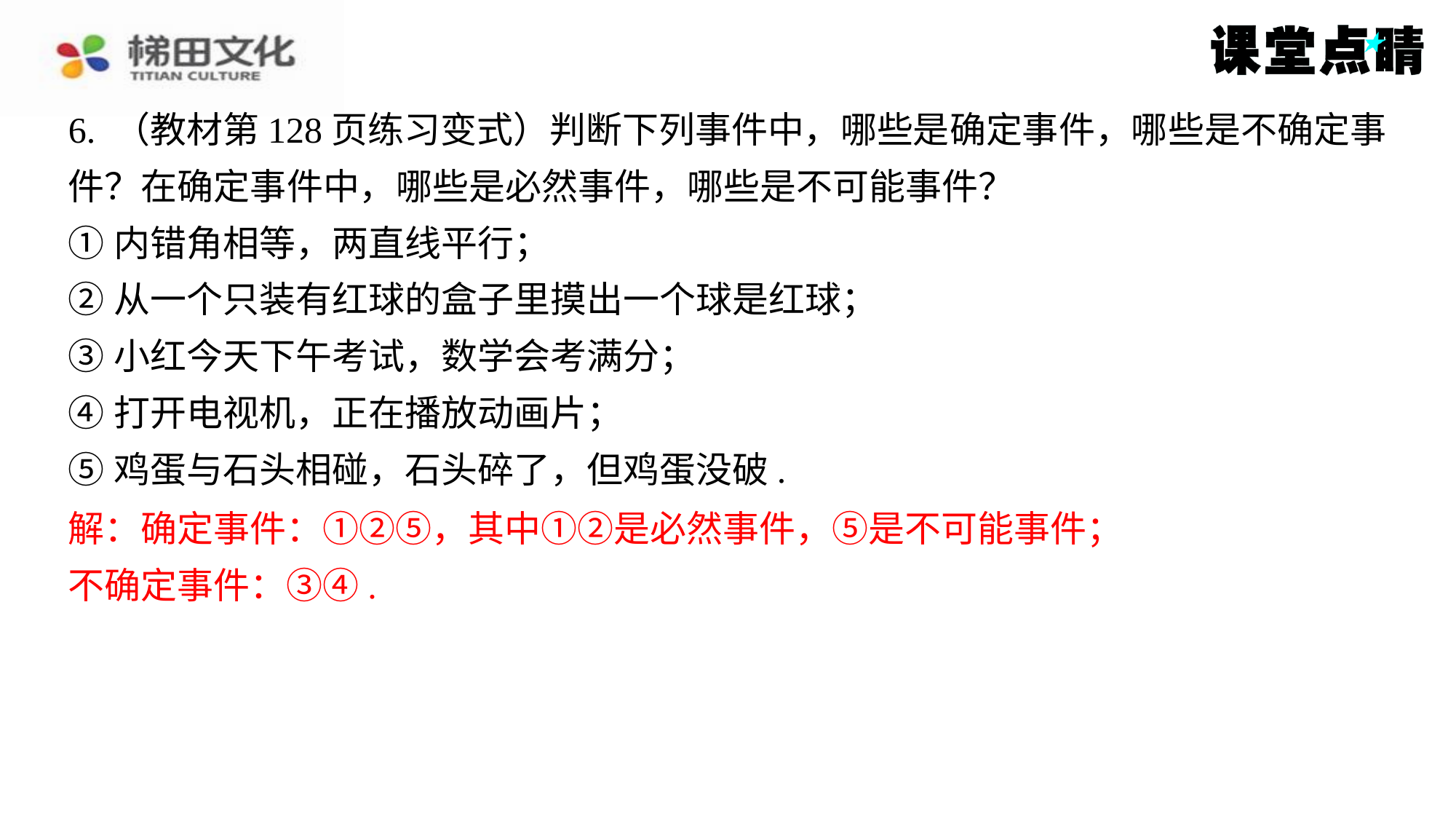

解：确定事件：①②⑤，其中①②是必然事件，⑤是不可能事件；
不确定事件：③④.
6. （教材第128页练习变式）判断下列事件中，哪些是确定事件，哪些是不确定事
件？在确定事件中，哪些是必然事件，哪些是不可能事件？
①内错角相等，两直线平行；
②从一个只装有红球的盒子里摸出一个球是红球；
③小红今天下午考试，数学会考满分；
④打开电视机，正在播放动画片；
⑤鸡蛋与石头相碰，石头碎了，但鸡蛋没破.
解：确定事件：①②⑤，其中①②是必然事件，⑤是不可能事件；
不确定事件：③④.